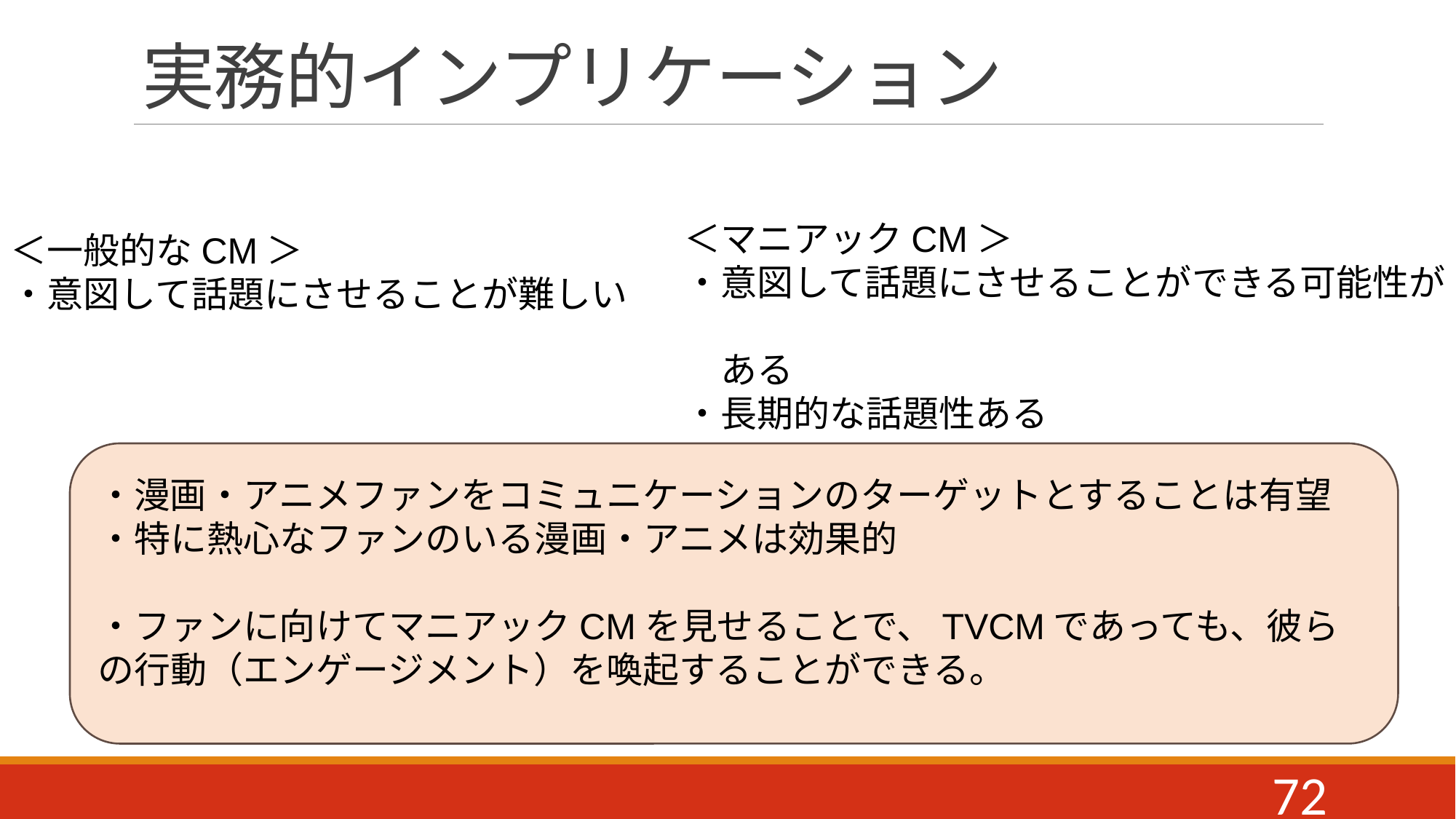

# 実務的インプリケーション

＜一般的なCM＞
・意図して話題にさせることが難しい

＜マニアックCM＞
・意図して話題にさせることができる可能性が
　ある
・長期的な話題性ある

・漫画・アニメファンをコミュニケーションのターゲットとすることは有望
・特に熱心なファンのいる漫画・アニメは効果的

・ファンに向けてマニアックCMを見せることで、TVCMであっても、彼らの行動（エンゲージメント）を喚起することができる。
72